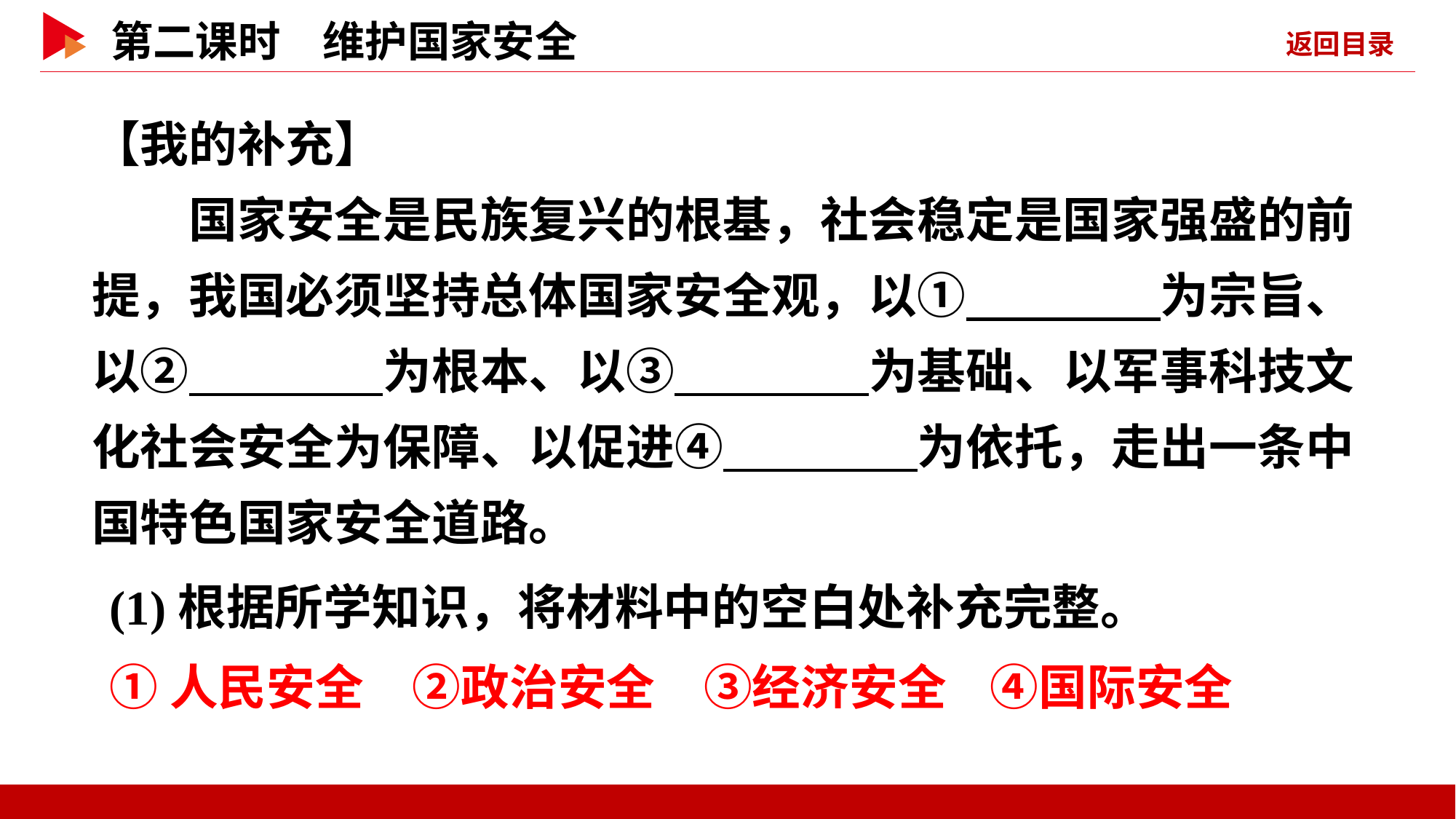

【我的补充】
　　国家安全是民族复兴的根基，社会稳定是国家强盛的前提，我国必须坚持总体国家安全观，以①　　　　为宗旨、以②　　　　为根本、以③　　　　为基础、以军事科技文化社会安全为保障、以促进④　　　　为依托，走出一条中国特色国家安全道路。
(1)根据所学知识，将材料中的空白处补充完整。
①人民安全　②政治安全　③经济安全    ④国际安全